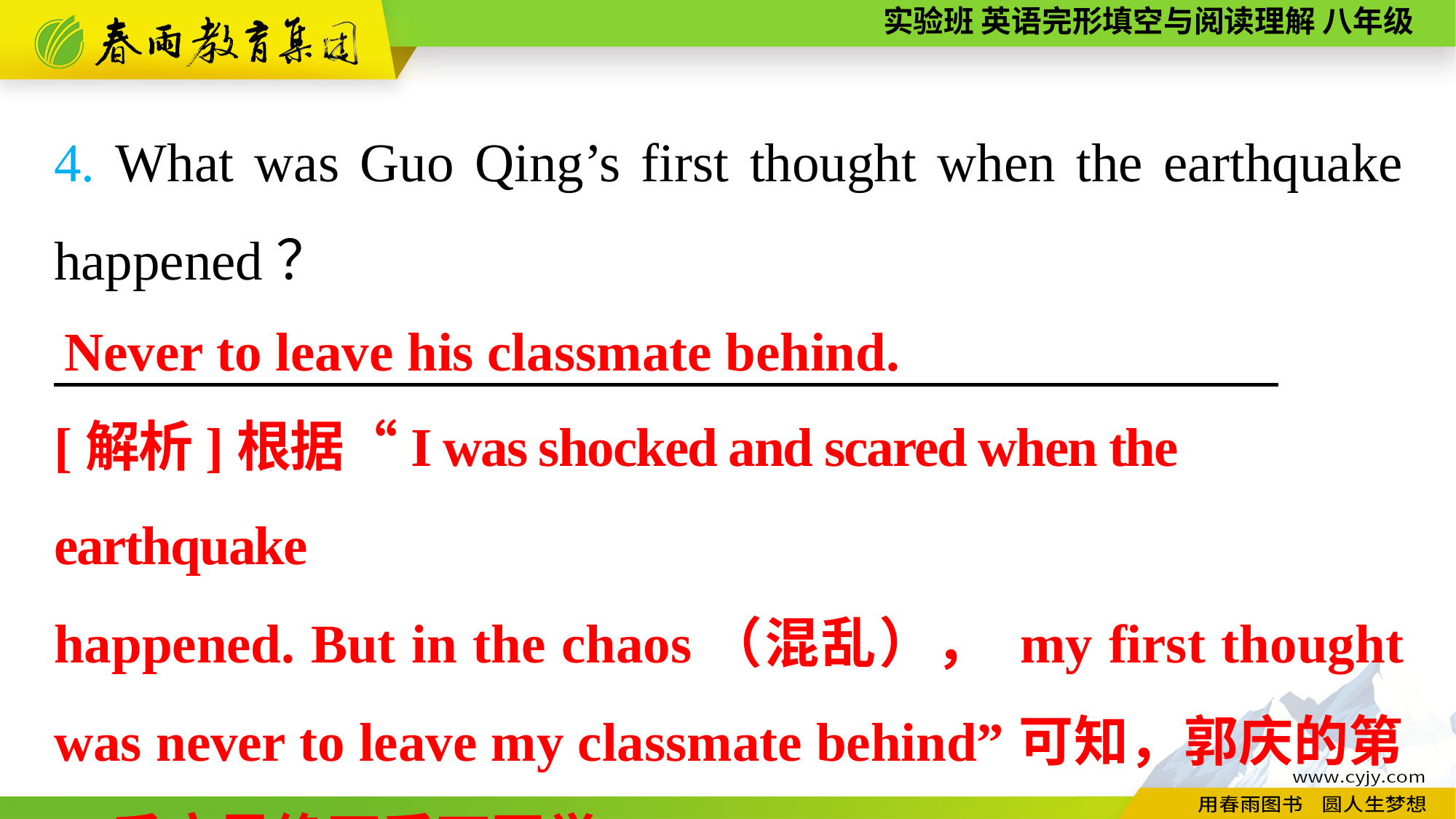

4. What was Guo Qing’s first thought when the earthquake happened？
　　　　                                                                              ，
Never to leave his classmate behind.
[解析]根据“I was shocked and scared when the earthquake
happened. But in the chaos（混乱）， my first thought was never to leave my classmate behind”可知，郭庆的第一反应是绝不丢下同学。